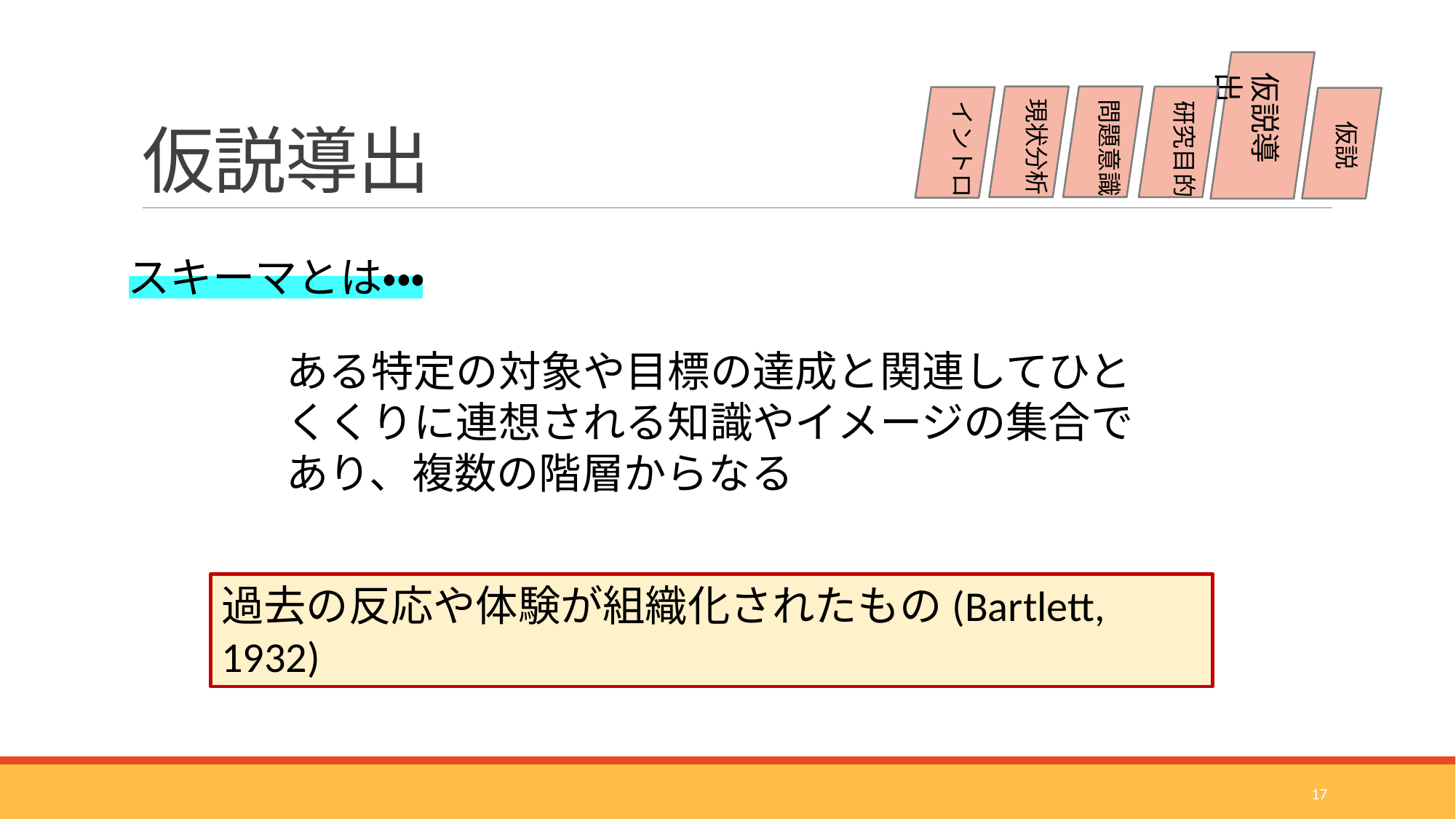

# 仮説導出

仮説導出

現状分析

問題意識
研究目的
イントロ
仮説
スキーマとは・・・

ある特定の対象や目標の達成と関連してひとくくりに連想される知識やイメージの集合であり、複数の階層からなる
過去の反応や体験が組織化されたもの(Bartlett, 1932)
17